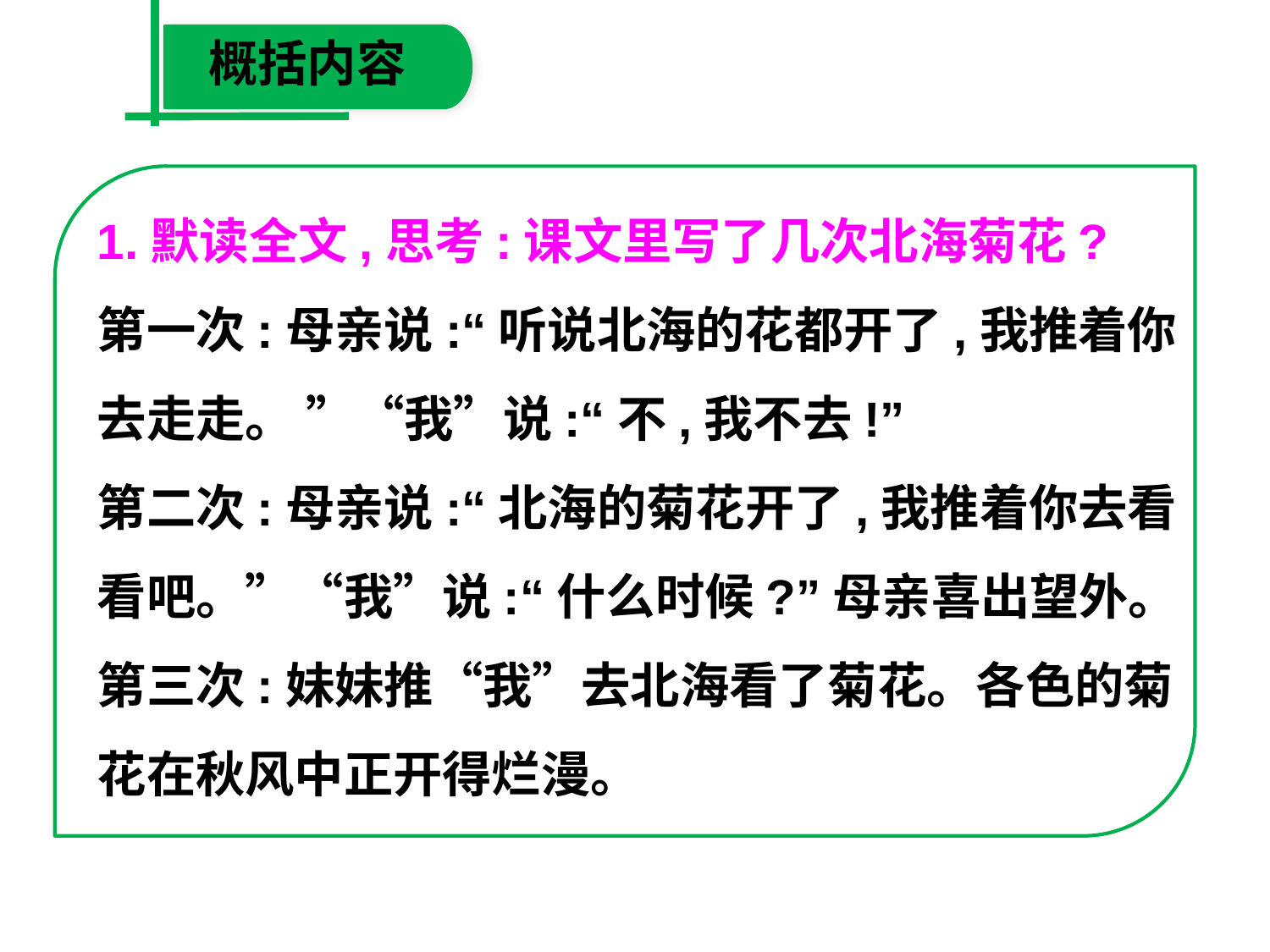

概括内容

1.默读全文,思考:课文里写了几次北海菊花?
第一次:母亲说:“听说北海的花都开了,我推着你
去走走。 ”“我”说:“不,我不去!”
第二次:母亲说:“北海的菊花开了,我推着你去看
看吧。”“我”说:“什么时候?”母亲喜出望外。
第三次:妹妹推“我”去北海看了菊花。各色的菊
花在秋风中正开得烂漫。